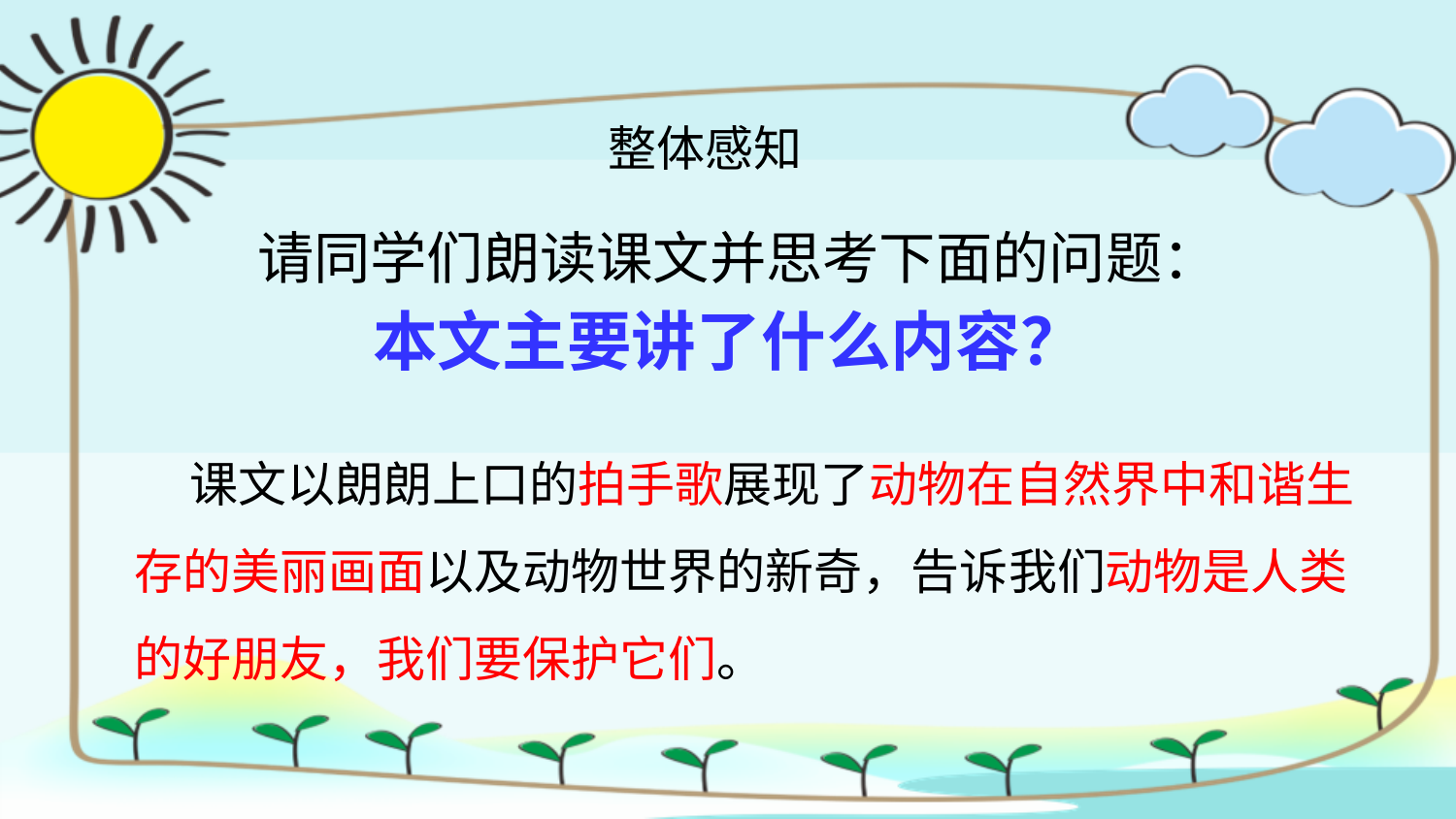

整体感知
请同学们朗读课文并思考下面的问题：
本文主要讲了什么内容？
    课文以朗朗上口的拍手歌展现了动物在自然界中和谐生存的美丽画面以及动物世界的新奇，告诉我们动物是人类的好朋友，我们要保护它们。